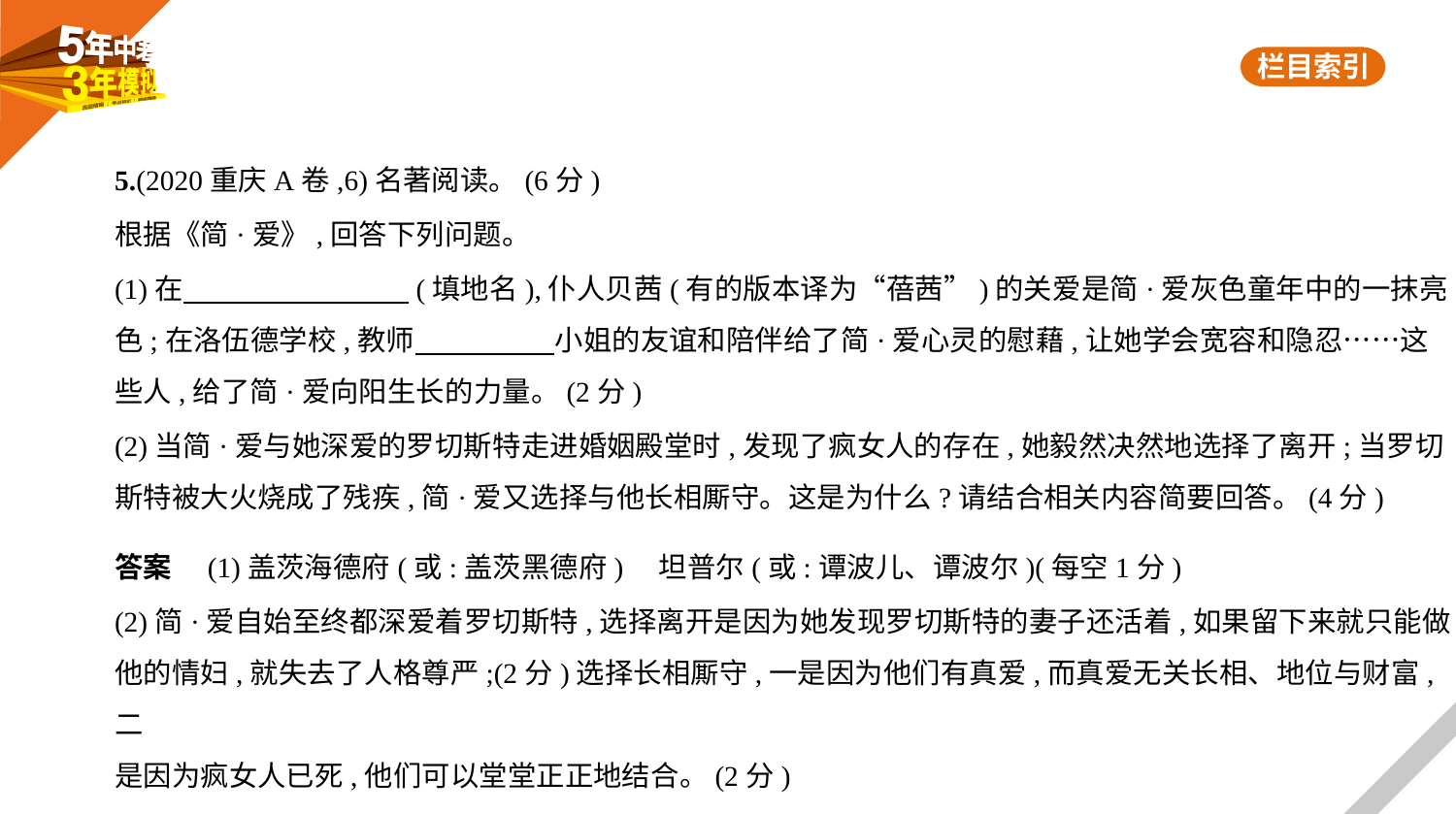

5.(2020重庆A卷,6)名著阅读。(6分)
根据《简·爱》,回答下列问题。
(1)在　　　　　　　    (填地名),仆人贝茜(有的版本译为“蓓茜”)的关爱是简·爱灰色童年中的一抹亮
色;在洛伍德学校,教师　　　　    小姐的友谊和陪伴给了简·爱心灵的慰藉,让她学会宽容和隐忍……这
些人,给了简·爱向阳生长的力量。(2分)
(2)当简·爱与她深爱的罗切斯特走进婚姻殿堂时,发现了疯女人的存在,她毅然决然地选择了离开;当罗切
斯特被大火烧成了残疾,简·爱又选择与他长相厮守。这是为什么?请结合相关内容简要回答。(4分)
答案　(1)盖茨海德府(或:盖茨黑德府)　坦普尔(或:谭波儿、谭波尔)(每空1分)
(2)简·爱自始至终都深爱着罗切斯特,选择离开是因为她发现罗切斯特的妻子还活着,如果留下来就只能做
他的情妇,就失去了人格尊严;(2分)选择长相厮守,一是因为他们有真爱,而真爱无关长相、地位与财富,二
是因为疯女人已死,他们可以堂堂正正地结合。(2分)